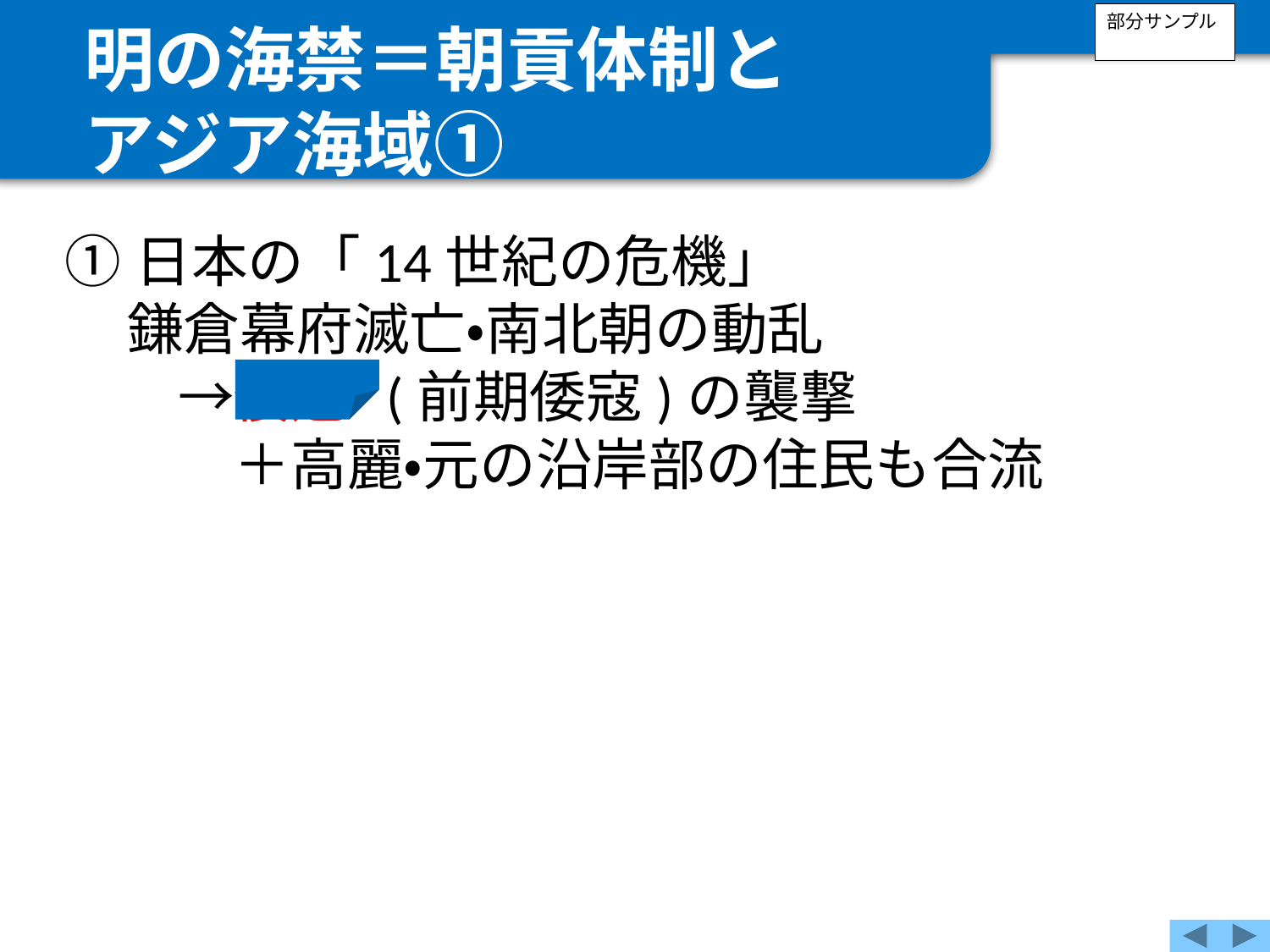

明の海禁＝朝貢体制と
アジア海域①
部分サンプル
①日本の「14世紀の危機」
鎌倉幕府滅亡・南北朝の動乱
　　→倭寇  (前期倭寇)の襲撃
　　　＋高麗・元の沿岸部の住民も合流